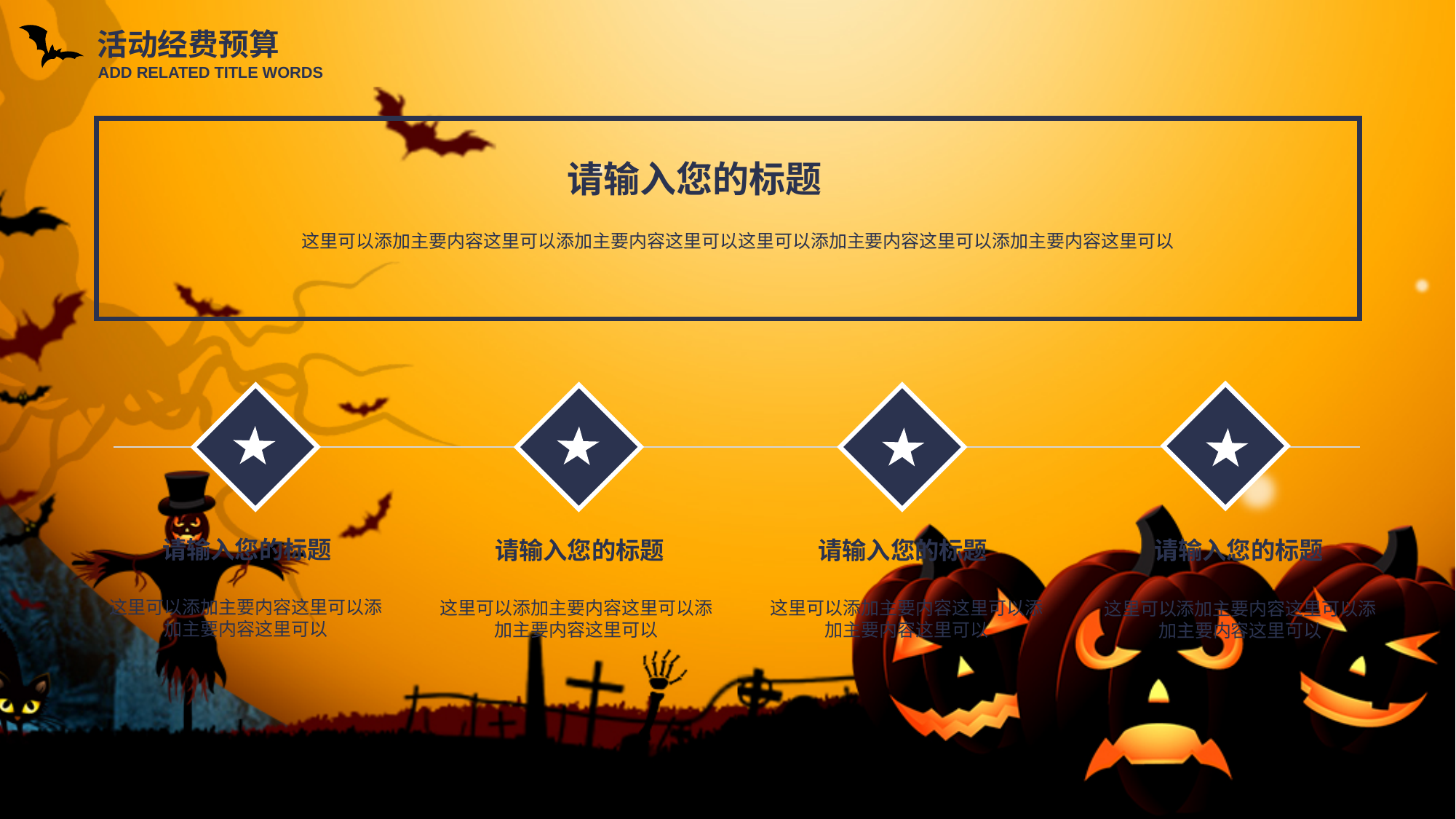

活动经费预算
ADD RELATED TITLE WORDS

请输入您的标题
这里可以添加主要内容这里可以添加主要内容这里可以这里可以添加主要内容这里可以添加主要内容这里可以

请输入您的标题
请输入您的标题
请输入您的标题
请输入您的标题
这里可以添加主要内容这里可以添加主要内容这里可以
这里可以添加主要内容这里可以添加主要内容这里可以
这里可以添加主要内容这里可以添加主要内容这里可以
这里可以添加主要内容这里可以添加主要内容这里可以